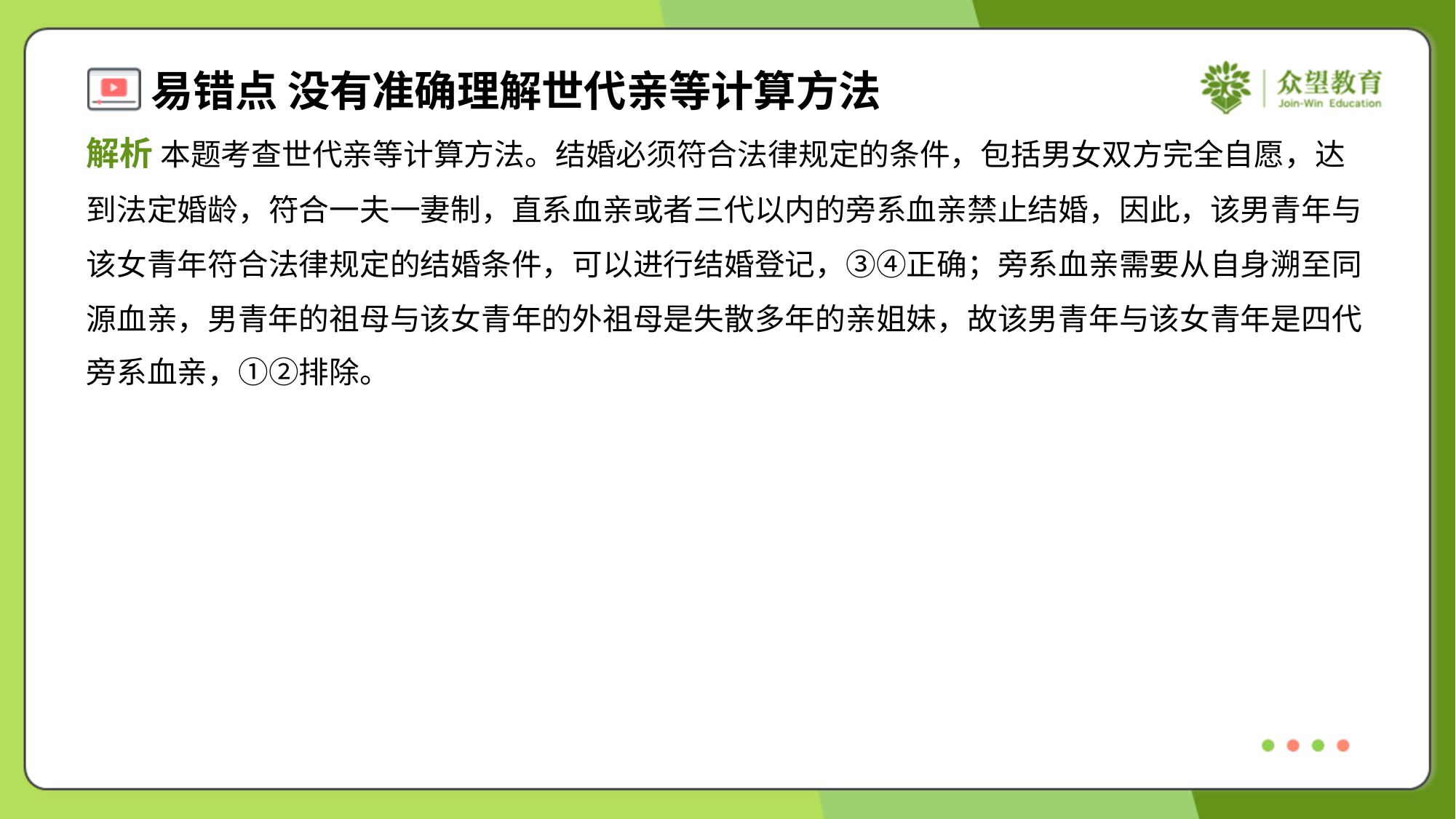

解析 本题考查世代亲等计算方法。结婚必须符合法律规定的条件，包括男女双方完全自愿，达
到法定婚龄，符合一夫一妻制，直系血亲或者三代以内的旁系血亲禁止结婚，因此，该男青年与
该女青年符合法律规定的结婚条件，可以进行结婚登记，③④正确；旁系血亲需要从自身溯至同
源血亲，男青年的祖母与该女青年的外祖母是失散多年的亲姐妹，故该男青年与该女青年是四代
旁系血亲，①②排除。